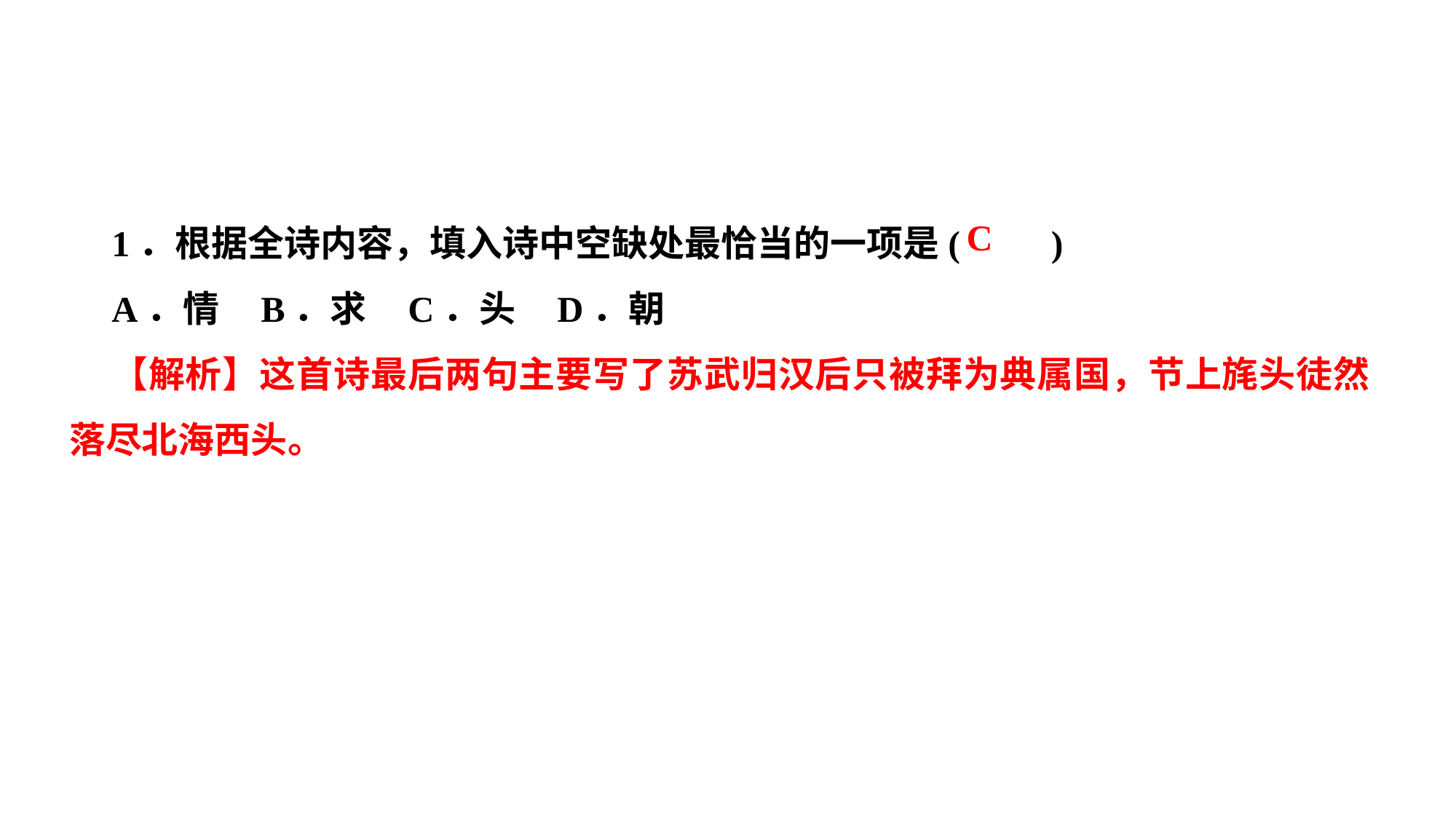

1．根据全诗内容，填入诗中空缺处最恰当的一项是(          )
A．情    B．求    C．头    D．朝
【解析】这首诗最后两句主要写了苏武归汉后只被拜为典属国，节上旄头徒然落尽北海西头。
C